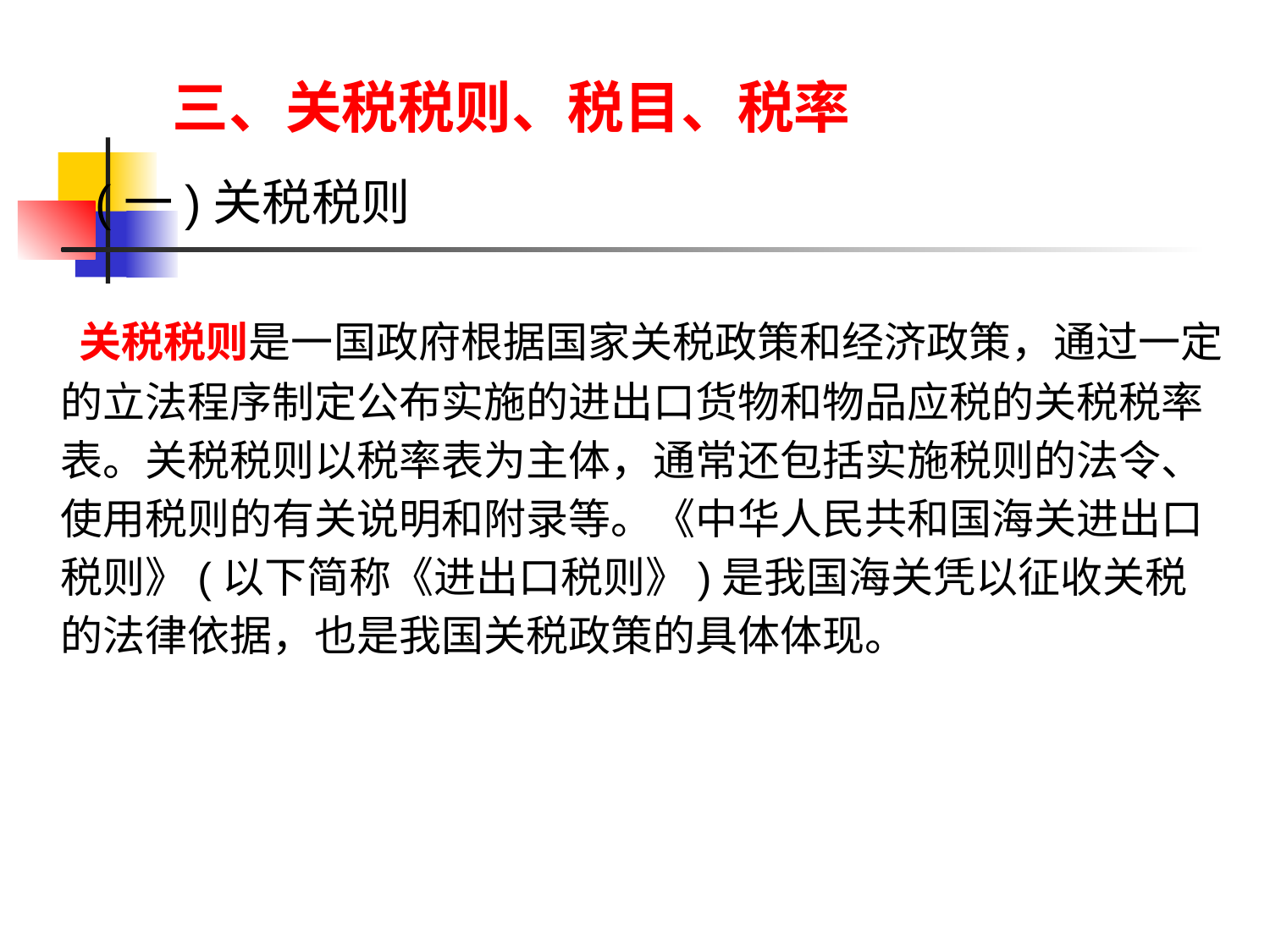

# 三、关税税则、税目、税率
      (一)关税税则

     关税税则是一国政府根据国家关税政策和经济政策，通过一定的立法程序制定公布实施的进出口货物和物品应税的关税税率表。关税税则以税率表为主体，通常还包括实施税则的法令、使用税则的有关说明和附录等。《中华人民共和国海关进出口税则》(以下简称《进出口税则》)是我国海关凭以征收关税的法律依据，也是我国关税政策的具体体现。